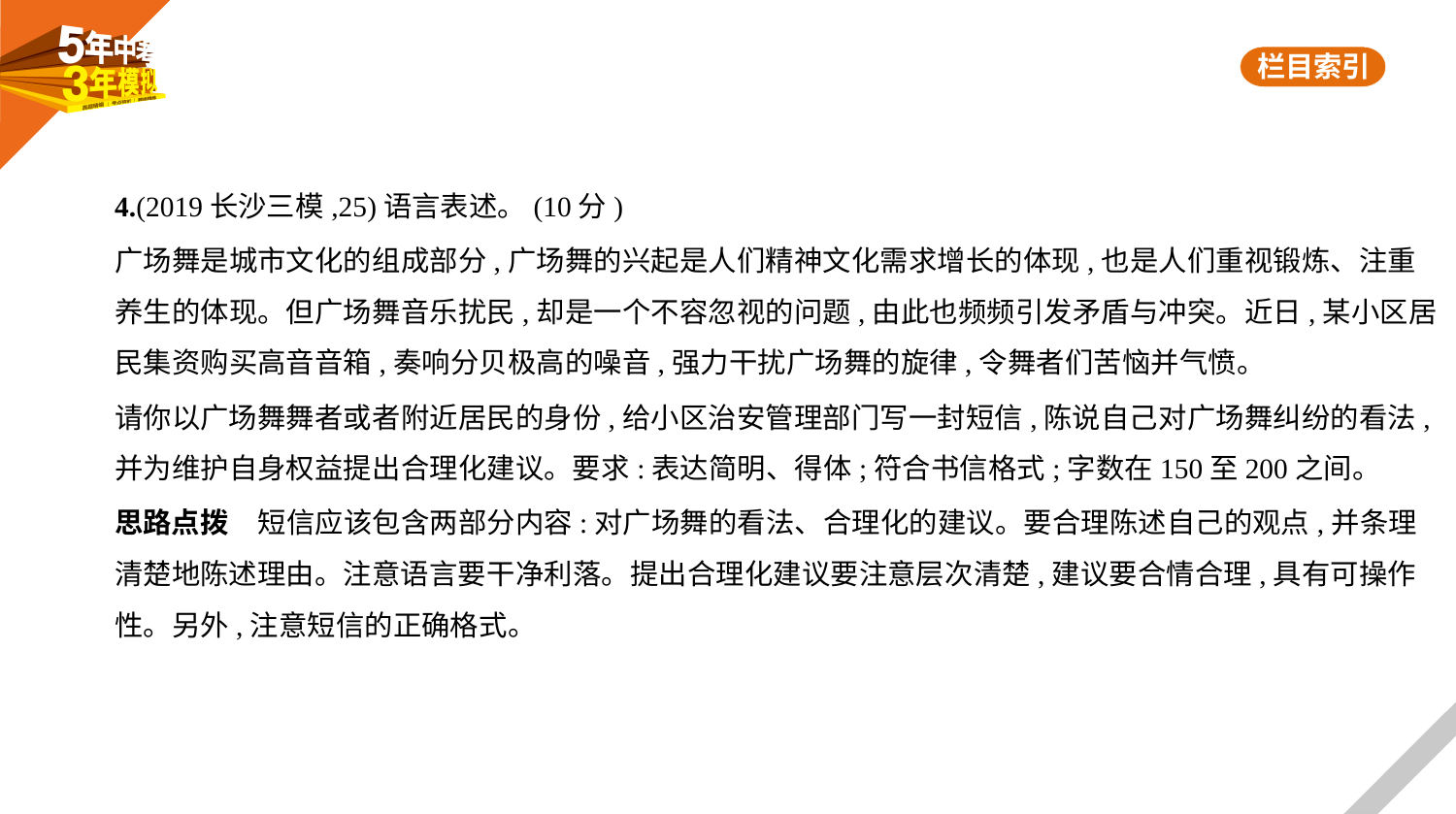

4.(2019长沙三模,25)语言表述。(10分)
广场舞是城市文化的组成部分,广场舞的兴起是人们精神文化需求增长的体现,也是人们重视锻炼、注重
养生的体现。但广场舞音乐扰民,却是一个不容忽视的问题,由此也频频引发矛盾与冲突。近日,某小区居
民集资购买高音音箱,奏响分贝极高的噪音,强力干扰广场舞的旋律,令舞者们苦恼并气愤。
请你以广场舞舞者或者附近居民的身份,给小区治安管理部门写一封短信,陈说自己对广场舞纠纷的看法,
并为维护自身权益提出合理化建议。要求:表达简明、得体;符合书信格式;字数在150至200之间。
思路点拨　短信应该包含两部分内容:对广场舞的看法、合理化的建议。要合理陈述自己的观点,并条理
清楚地陈述理由。注意语言要干净利落。提出合理化建议要注意层次清楚,建议要合情合理,具有可操作
性。另外,注意短信的正确格式。